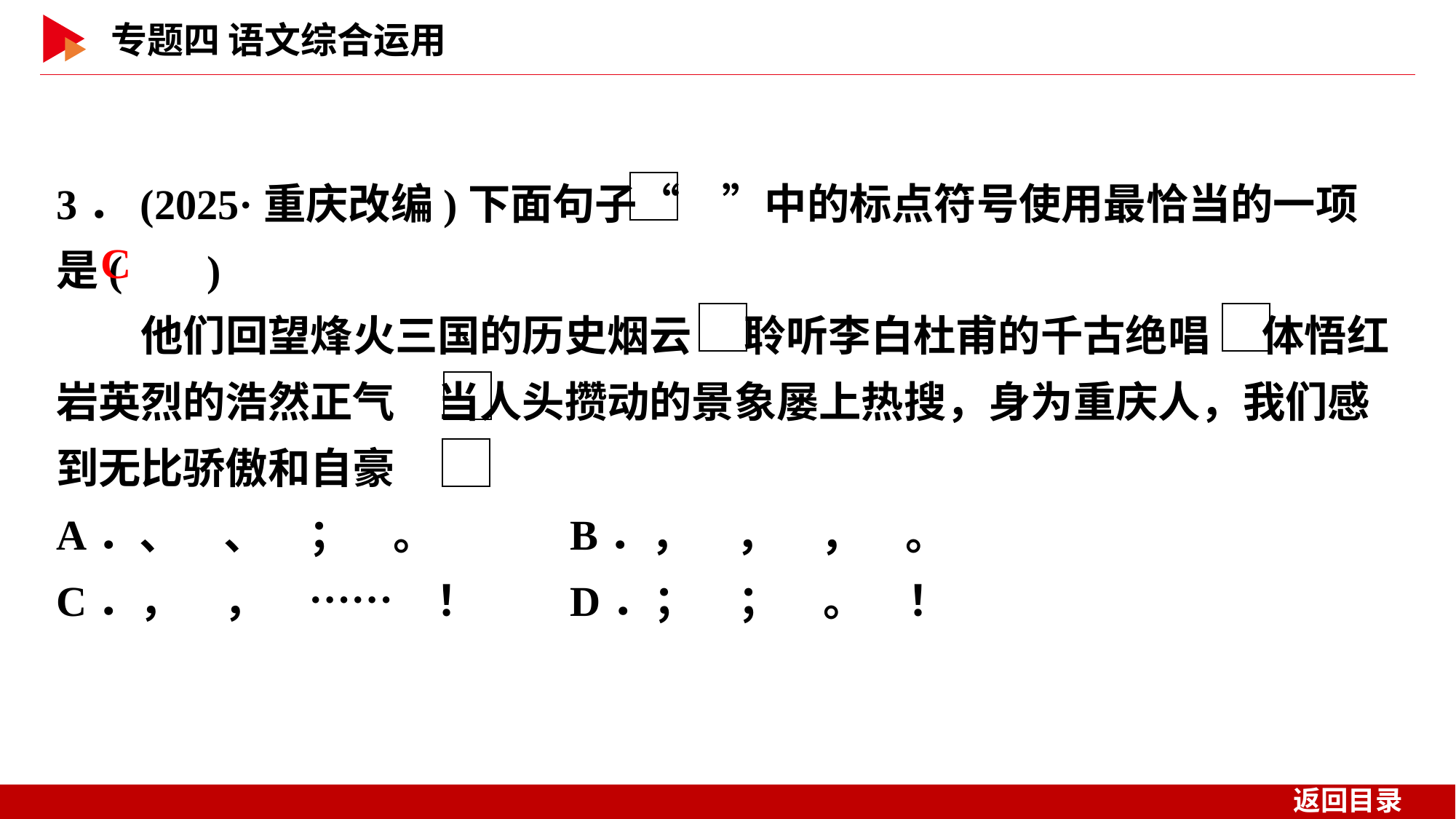

3．(2025·重庆改编)下面句子“　”中的标点符号使用最恰当的一项是(        )
　　他们回望烽火三国的历史烟云　 聆听李白杜甫的千古绝唱　 体悟红岩英烈的浩然正气　当人头攒动的景象屡上热搜，身为重庆人，我们感到无比骄傲和自豪
A．、　、　；　。	       B．，　，　，　。
C．，　，　……　！	       D．；　；　。　！

   C